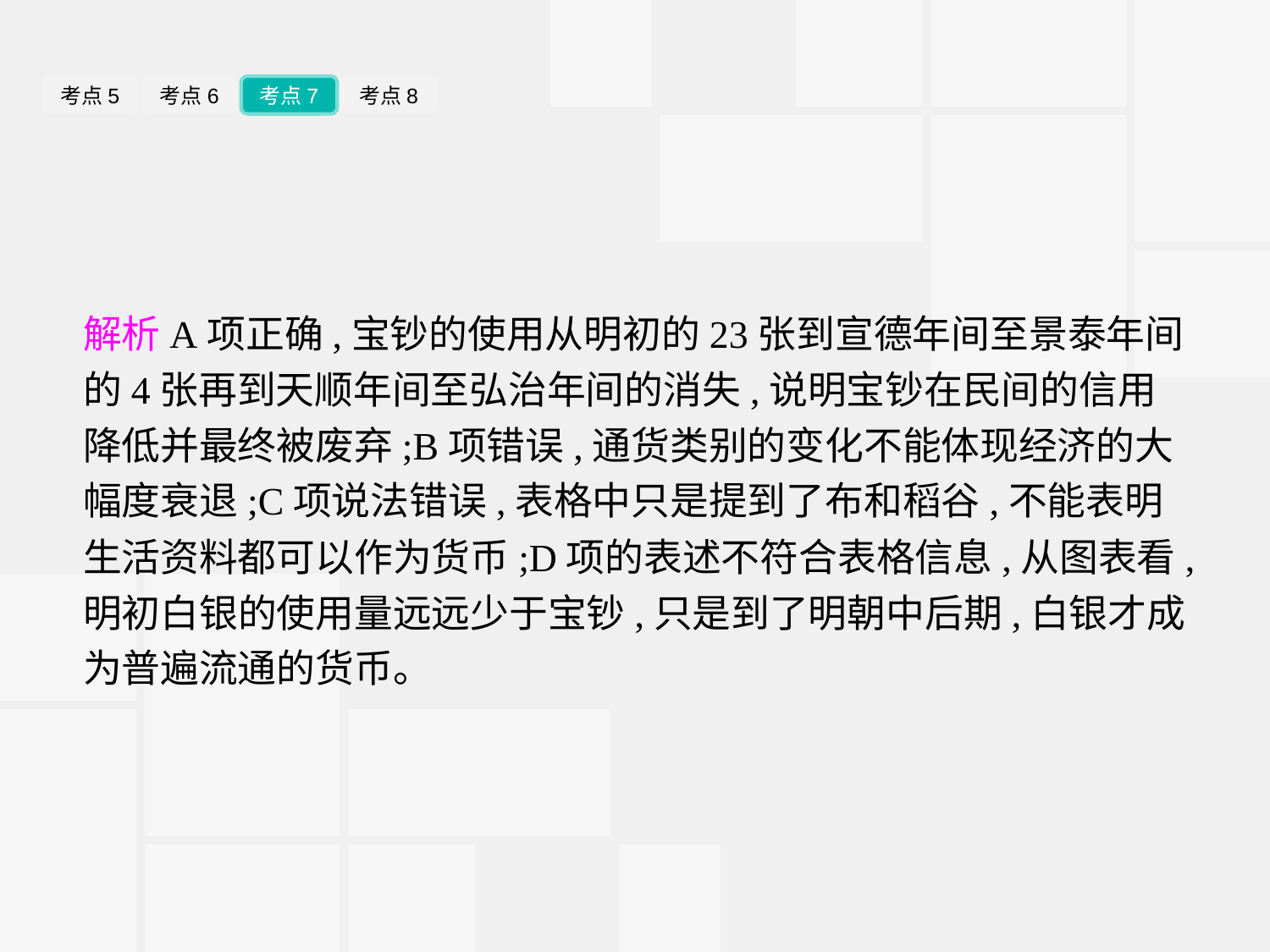

考点5
考点6
考点7
考点8
解析A项正确,宝钞的使用从明初的23张到宣德年间至景泰年间的4张再到天顺年间至弘治年间的消失,说明宝钞在民间的信用降低并最终被废弃;B项错误,通货类别的变化不能体现经济的大幅度衰退;C项说法错误,表格中只是提到了布和稻谷,不能表明生活资料都可以作为货币;D项的表述不符合表格信息,从图表看,明初白银的使用量远远少于宝钞,只是到了明朝中后期,白银才成为普遍流通的货币。